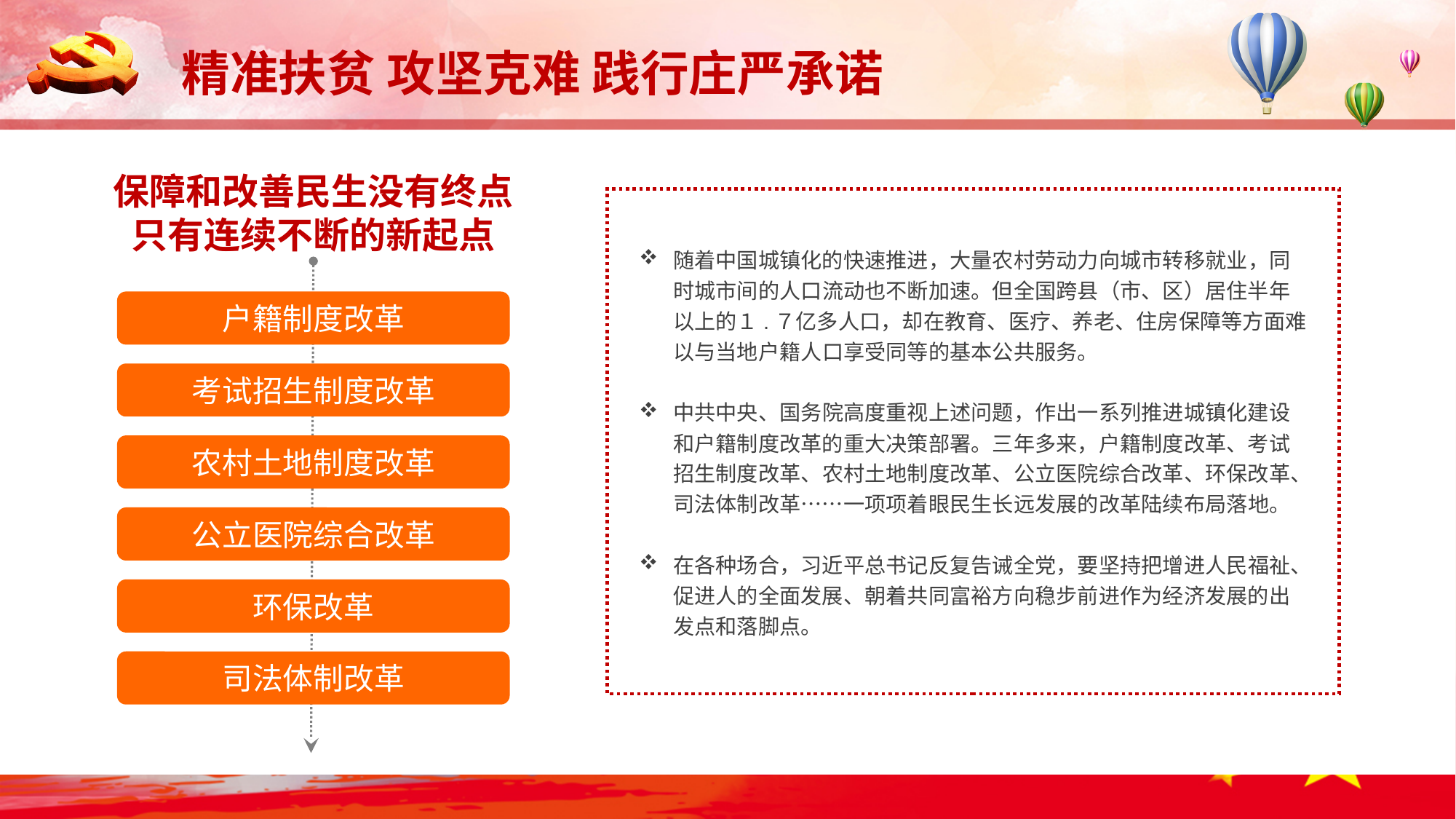

保障和改善民生没有终点
只有连续不断的新起点

随着中国城镇化的快速推进，大量农村劳动力向城市转移就业，同时城市间的人口流动也不断加速。但全国跨县（市、区）居住半年以上的１.７亿多人口，却在教育、医疗、养老、住房保障等方面难以与当地户籍人口享受同等的基本公共服务。

中共中央、国务院高度重视上述问题，作出一系列推进城镇化建设和户籍制度改革的重大决策部署。三年多来，户籍制度改革、考试招生制度改革、农村土地制度改革、公立医院综合改革、环保改革、司法体制改革……一项项着眼民生长远发展的改革陆续布局落地。

在各种场合，习近平总书记反复告诫全党，要坚持把增进人民福祉、促进人的全面发展、朝着共同富裕方向稳步前进作为经济发展的出发点和落脚点。
户籍制度改革
考试招生制度改革
农村土地制度改革
公立医院综合改革
环保改革
司法体制改革